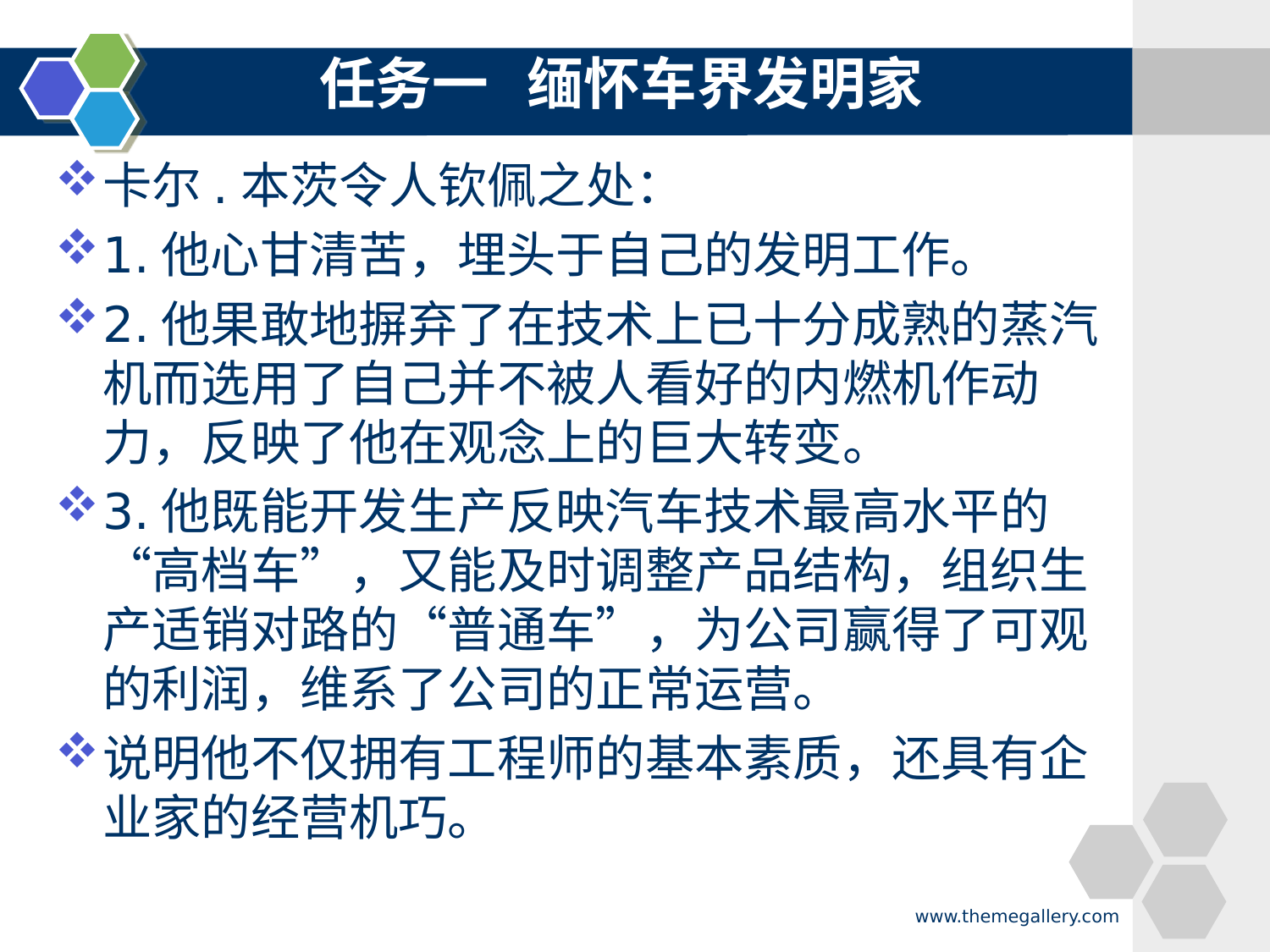

任务一   缅怀车界发明家
卡尔.本茨令人钦佩之处：
1.他心甘清苦，埋头于自己的发明工作。
2.他果敢地摒弃了在技术上已十分成熟的蒸汽机而选用了自己并不被人看好的内燃机作动力，反映了他在观念上的巨大转变。
3.他既能开发生产反映汽车技术最高水平的“高档车”，又能及时调整产品结构，组织生产适销对路的“普通车”，为公司赢得了可观的利润，维系了公司的正常运营。
说明他不仅拥有工程师的基本素质，还具有企业家的经营机巧。
www.themegallery.com